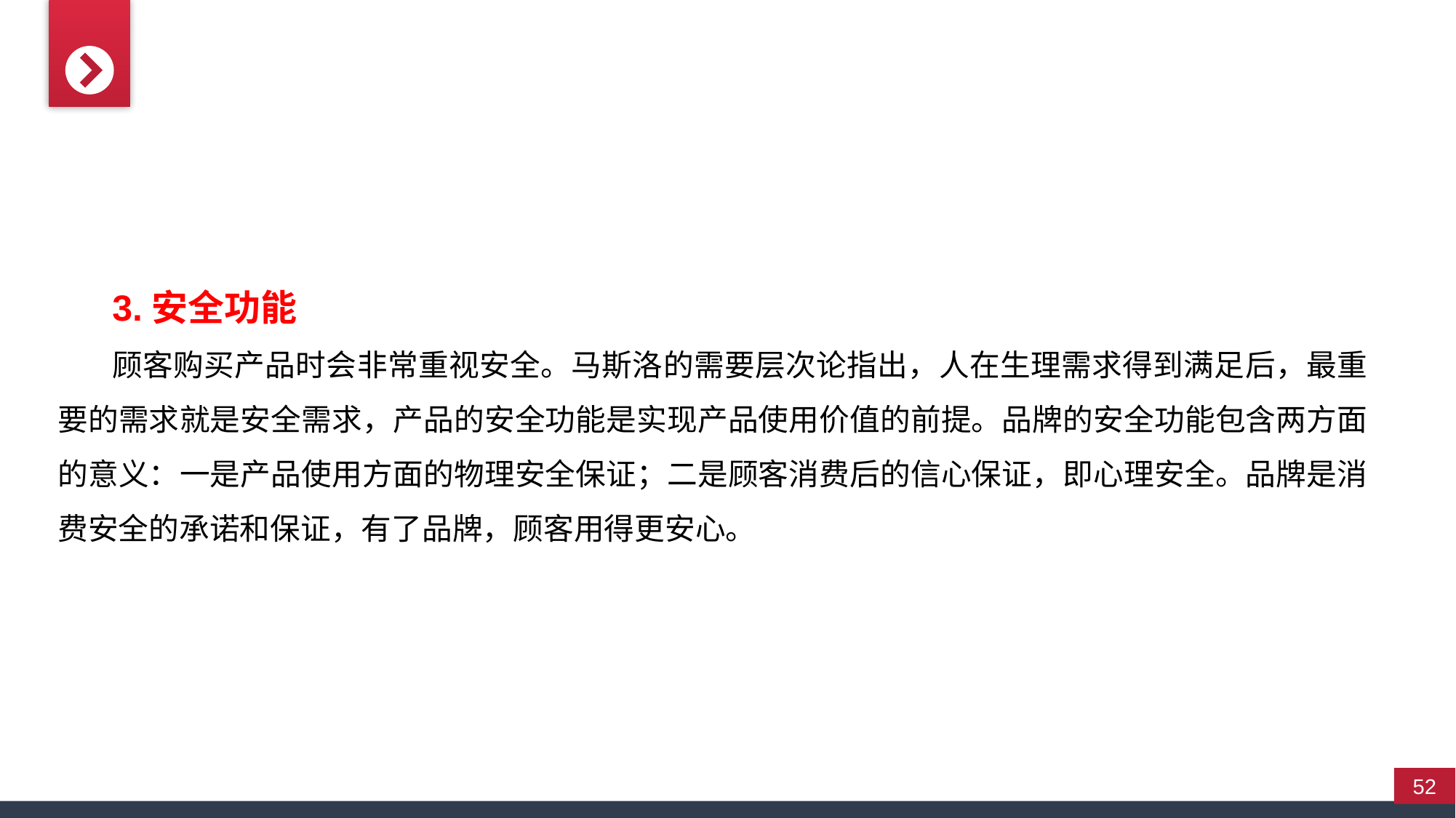

3.安全功能
顾客购买产品时会非常重视安全。马斯洛的需要层次论指出，人在生理需求得到满足后，最重要的需求就是安全需求，产品的安全功能是实现产品使用价值的前提。品牌的安全功能包含两方面的意义：一是产品使用方面的物理安全保证；二是顾客消费后的信心保证，即心理安全。品牌是消费安全的承诺和保证，有了品牌，顾客用得更安心。